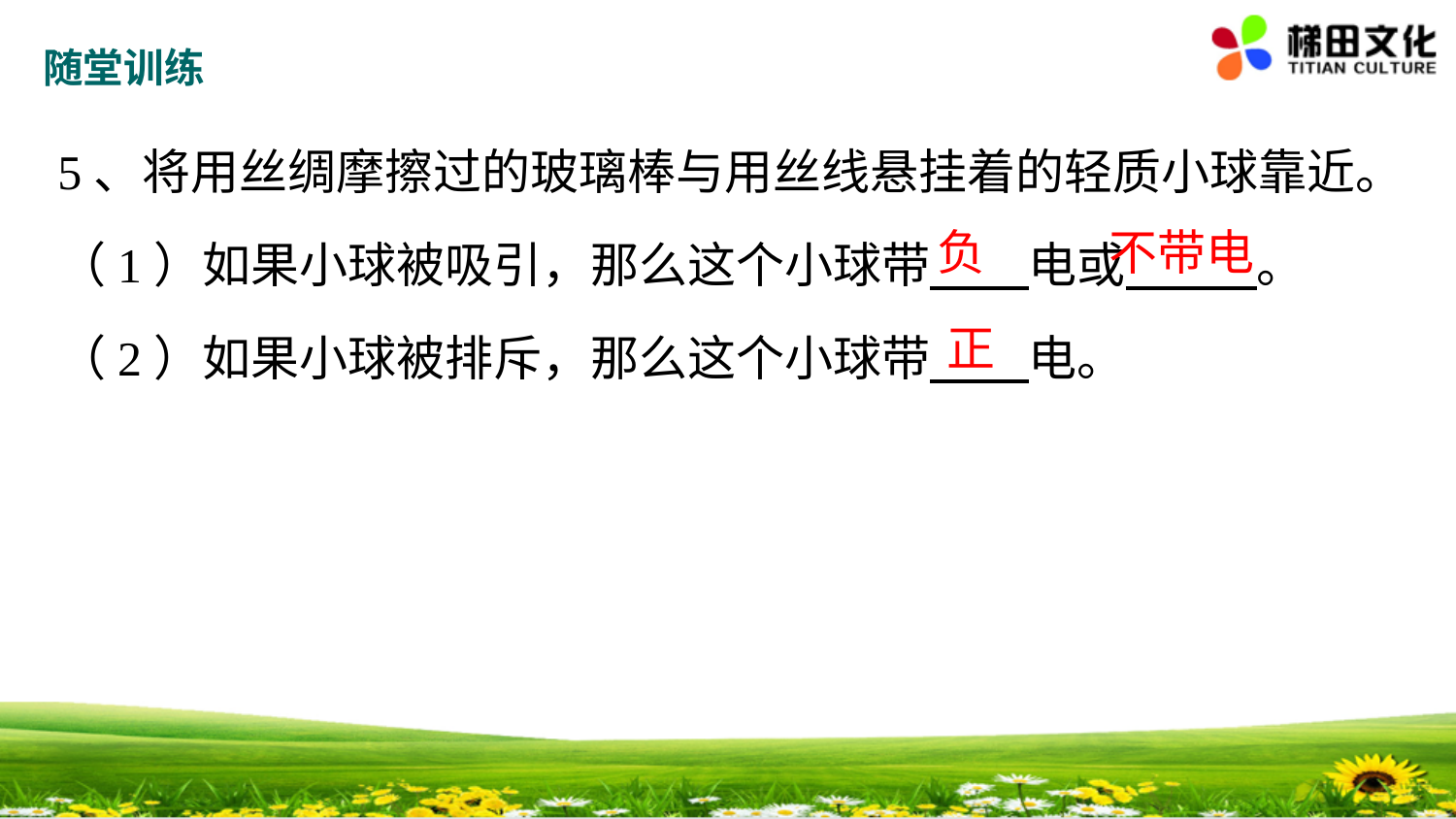

随堂训练
5、将用丝绸摩擦过的玻璃棒与用丝线悬挂着的轻质小球靠近。
（1）如果小球被吸引，那么这个小球带         电或            。
（2）如果小球被排斥，那么这个小球带         电。
负
不带电
正